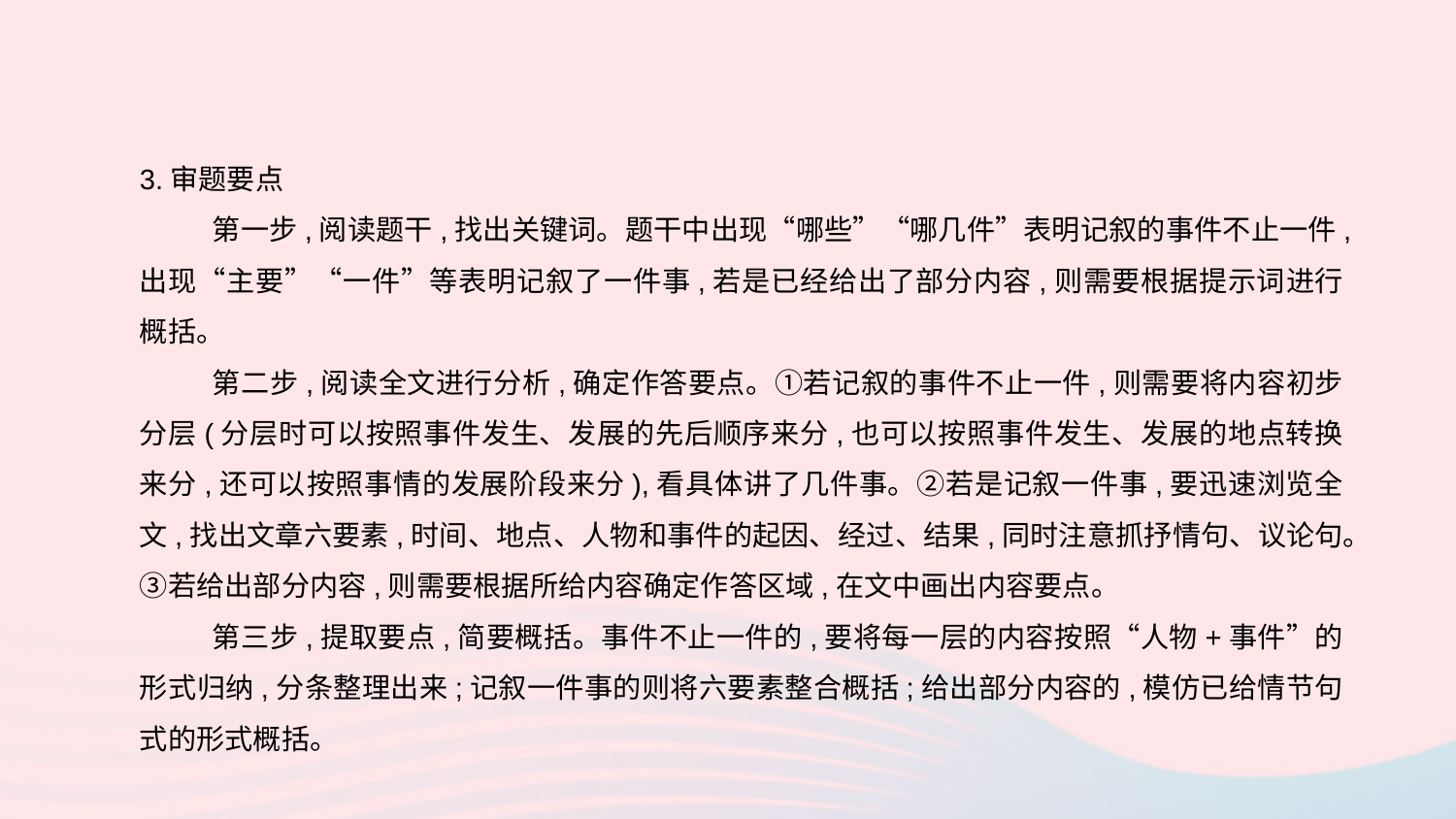

3.审题要点
第一步,阅读题干,找出关键词。题干中出现“哪些”“哪几件”表明记叙的事件不止一件,出现“主要”“一件”等表明记叙了一件事,若是已经给出了部分内容,则需要根据提示词进行概括。
第二步,阅读全文进行分析,确定作答要点。①若记叙的事件不止一件,则需要将内容初步分层(分层时可以按照事件发生、发展的先后顺序来分,也可以按照事件发生、发展的地点转换来分,还可以按照事情的发展阶段来分),看具体讲了几件事。②若是记叙一件事,要迅速浏览全文,找出文章六要素,时间、地点、人物和事件的起因、经过、结果,同时注意抓抒情句、议论句。③若给出部分内容,则需要根据所给内容确定作答区域,在文中画出内容要点。
第三步,提取要点,简要概括。事件不止一件的,要将每一层的内容按照“人物+事件”的形式归纳,分条整理出来;记叙一件事的则将六要素整合概括;给出部分内容的,模仿已给情节句式的形式概括。